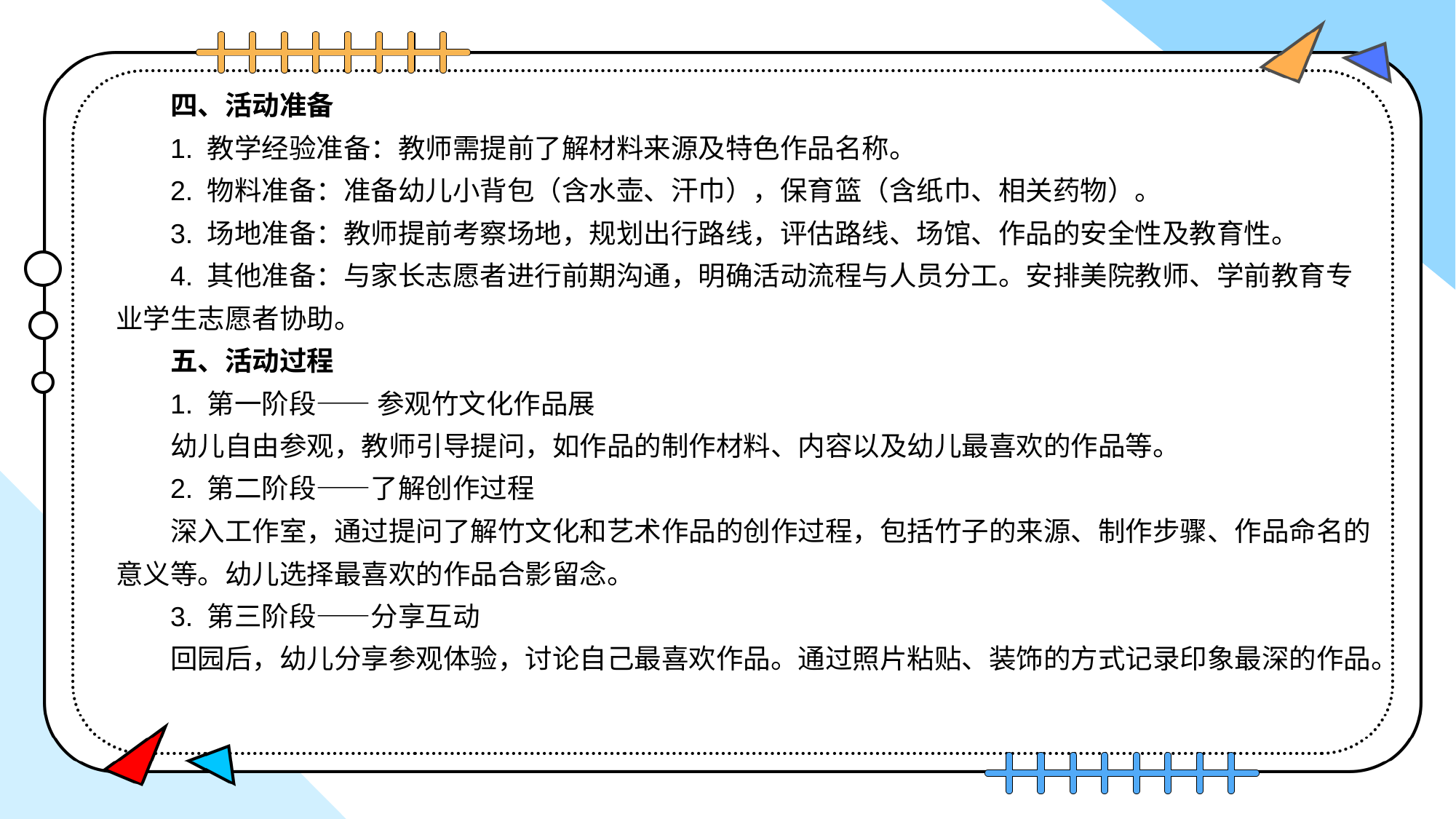

四、活动准备
1. 教学经验准备：教师需提前了解材料来源及特色作品名称。
2. 物料准备：准备幼儿小背包（含水壶、汗巾），保育篮（含纸巾、相关药物）。
3. 场地准备：教师提前考察场地，规划出行路线，评估路线、场馆、作品的安全性及教育性。
4. 其他准备：与家长志愿者进行前期沟通，明确活动流程与人员分工。安排美院教师、学前教育专业学生志愿者协助。
五、活动过程
1. 第一阶段—— 参观竹文化作品展
幼儿自由参观，教师引导提问，如作品的制作材料、内容以及幼儿最喜欢的作品等。
2. 第二阶段——了解创作过程
深入工作室，通过提问了解竹文化和艺术作品的创作过程，包括竹子的来源、制作步骤、作品命名的意义等。幼儿选择最喜欢的作品合影留念。
3. 第三阶段——分享互动
回园后，幼儿分享参观体验，讨论自己最喜欢作品。通过照片粘贴、装饰的方式记录印象最深的作品。